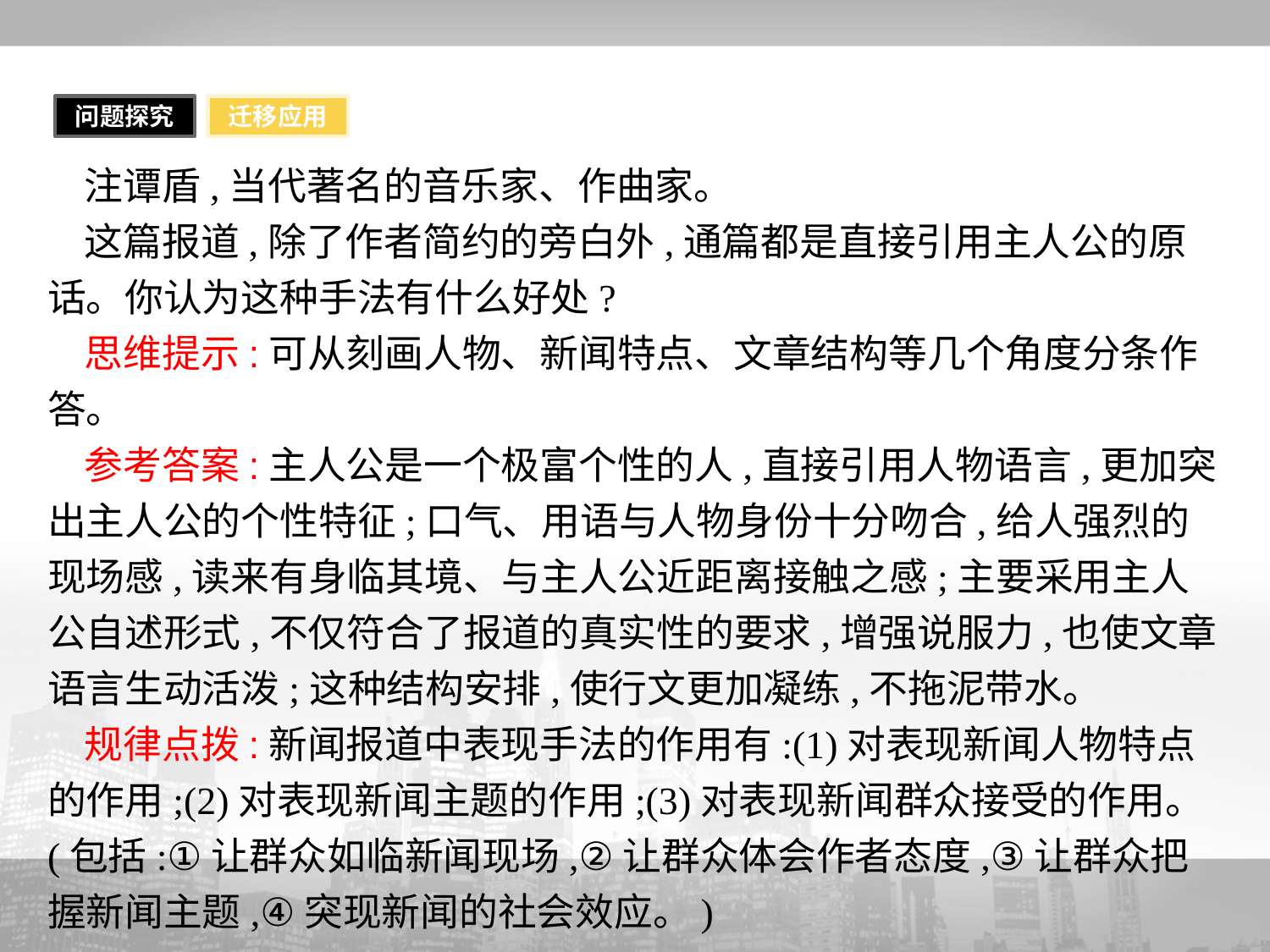

问题探究
迁移应用
注谭盾,当代著名的音乐家、作曲家。
这篇报道,除了作者简约的旁白外,通篇都是直接引用主人公的原话。你认为这种手法有什么好处?
思维提示:可从刻画人物、新闻特点、文章结构等几个角度分条作答。
参考答案:主人公是一个极富个性的人,直接引用人物语言,更加突出主人公的个性特征;口气、用语与人物身份十分吻合,给人强烈的现场感,读来有身临其境、与主人公近距离接触之感;主要采用主人公自述形式,不仅符合了报道的真实性的要求,增强说服力,也使文章语言生动活泼;这种结构安排,使行文更加凝练,不拖泥带水。
规律点拨:新闻报道中表现手法的作用有:(1)对表现新闻人物特点的作用;(2)对表现新闻主题的作用;(3)对表现新闻群众接受的作用。(包括:①让群众如临新闻现场,②让群众体会作者态度,③让群众把握新闻主题,④突现新闻的社会效应。)